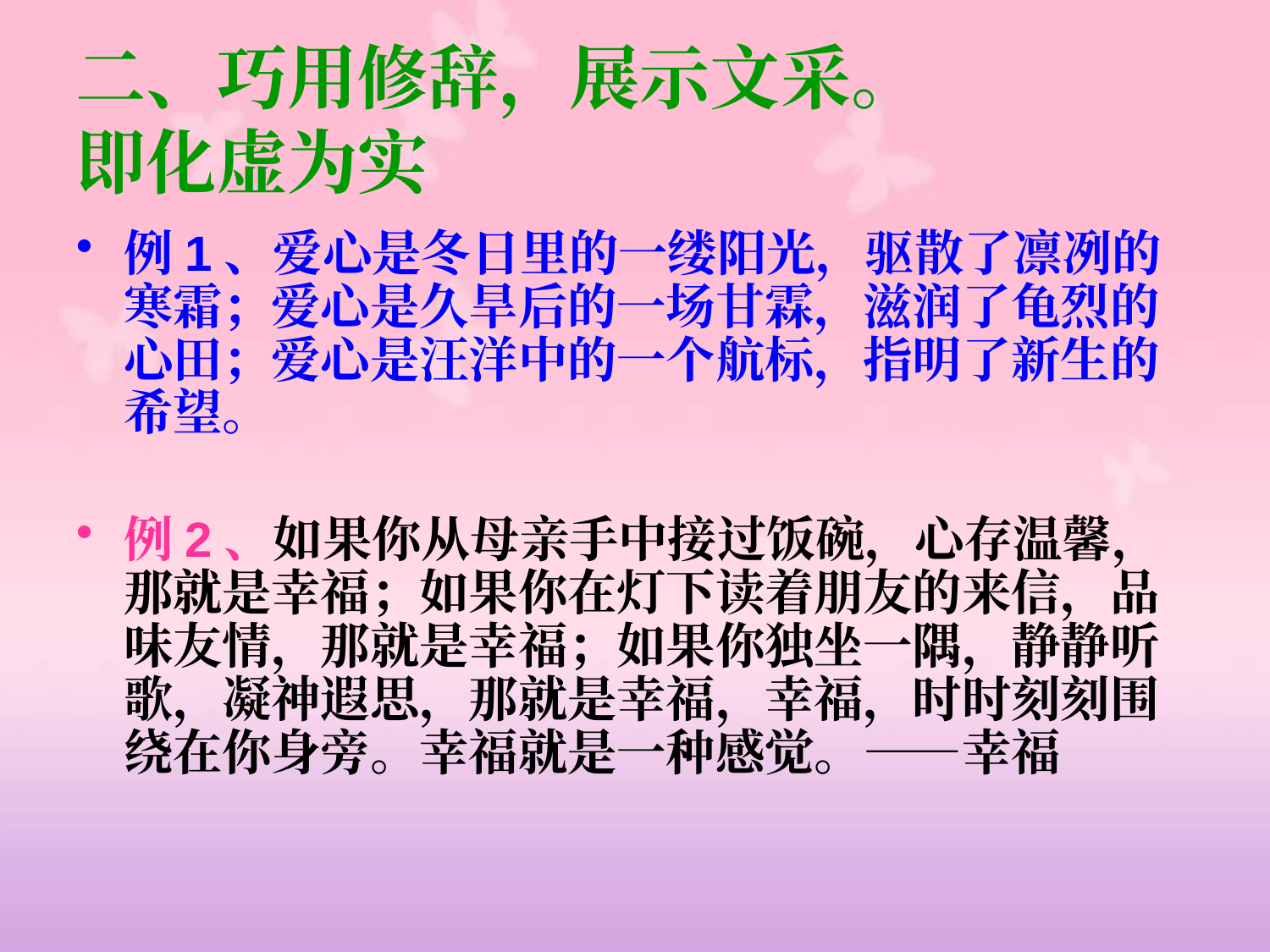

# 二、巧用修辞，展示文采。 即化虚为实
例1、爱心是冬日里的一缕阳光，驱散了凛冽的寒霜；爱心是久旱后的一场甘霖，滋润了龟烈的心田；爱心是汪洋中的一个航标，指明了新生的希望。

例2、如果你从母亲手中接过饭碗，心存温馨，那就是幸福；如果你在灯下读着朋友的来信，品味友情，那就是幸福；如果你独坐一隅，静静听歌，凝神遐思，那就是幸福，幸福，时时刻刻围绕在你身旁。幸福就是一种感觉。——幸福